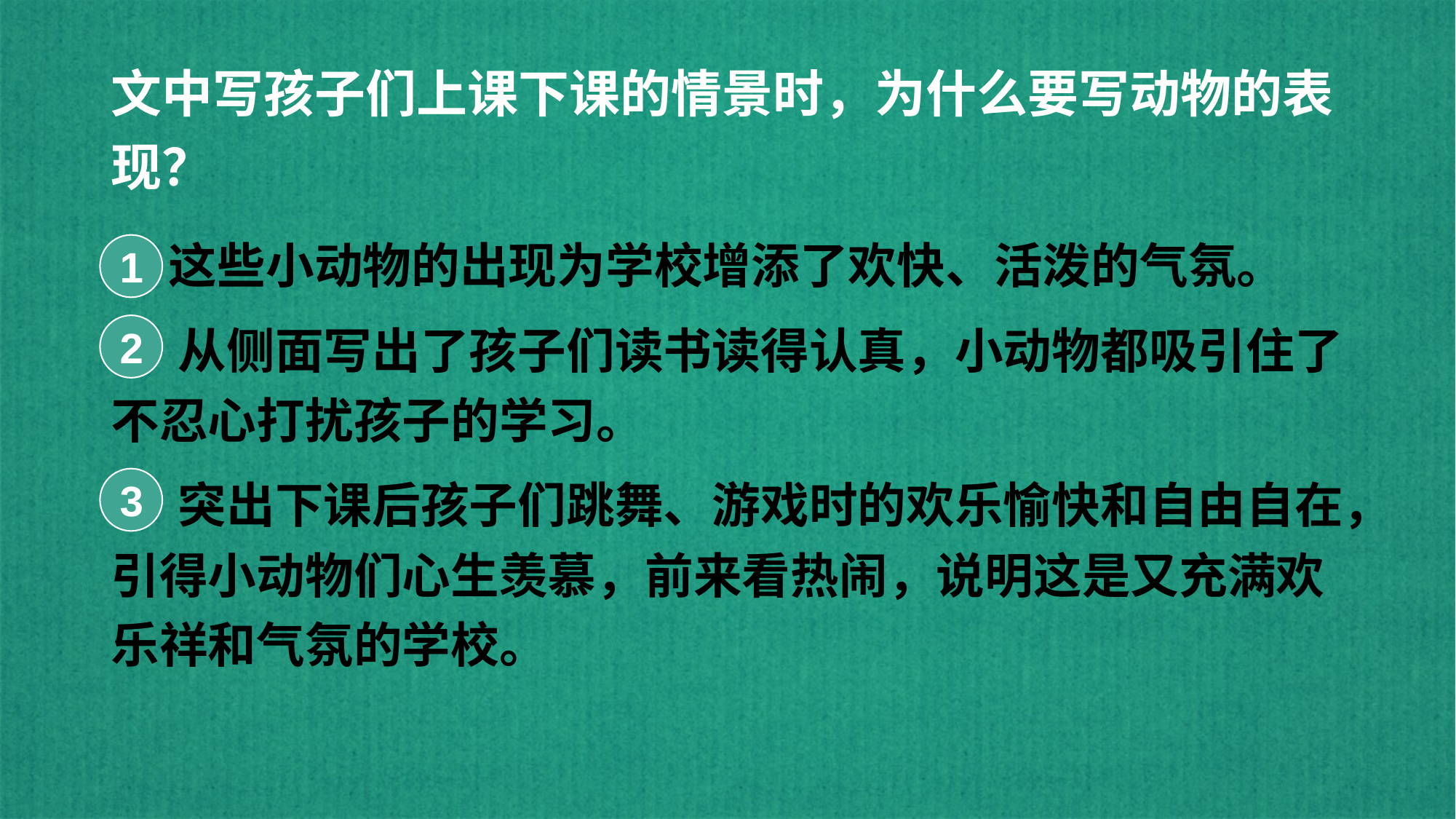

# 文中写孩子们上课下课的情景时，为什么要写动物的表现？
      这些小动物的出现为学校增添了欢快、活泼的气氛。
     从侧面写出了孩子们读书读得认真，小动物都吸引住了不忍心打扰孩子的学习。
     突出下课后孩子们跳舞、游戏时的欢乐愉快和自由自在，引得小动物们心生羡慕，前来看热闹，说明这是又充满欢乐祥和气氛的学校。

1
2
3